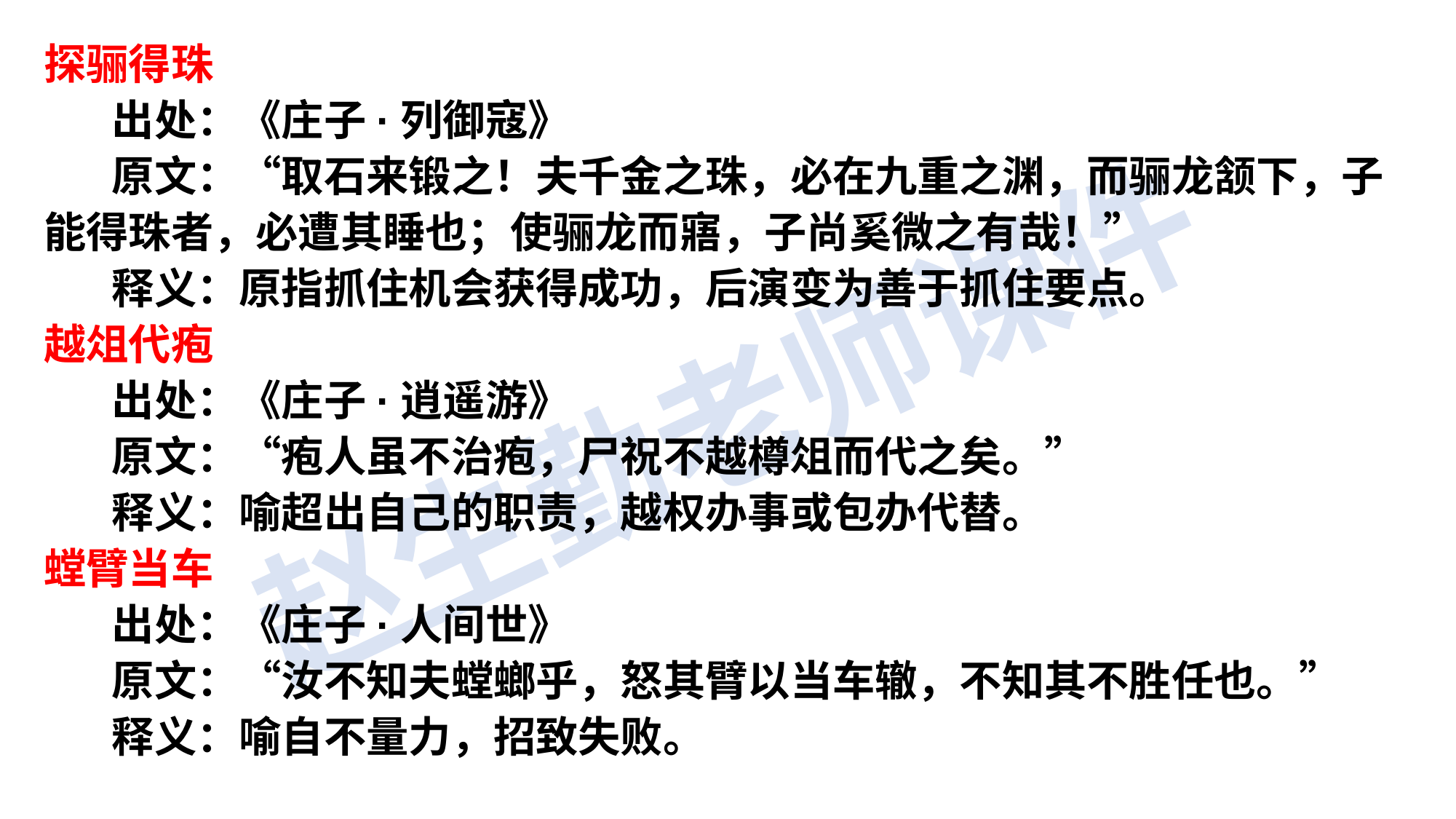

探骊得珠
      出处：《庄子·列御寇》
      原文：“取石来锻之！夫千金之珠，必在九重之渊，而骊龙颔下，子能得珠者，必遭其睡也；使骊龙而寤，子尚奚微之有哉！”
      释义：原指抓住机会获得成功，后演变为善于抓住要点。
越俎代疱
      出处：《庄子·逍遥游》
      原文：“疱人虽不治疱，尸祝不越樽俎而代之矣。”
      释义：喻超出自己的职责，越权办事或包办代替。
螳臂当车
      出处：《庄子·人间世》
      原文：“汝不知夫螳螂乎，怒其臂以当车辙，不知其不胜任也。”
      释义：喻自不量力，招致失败。